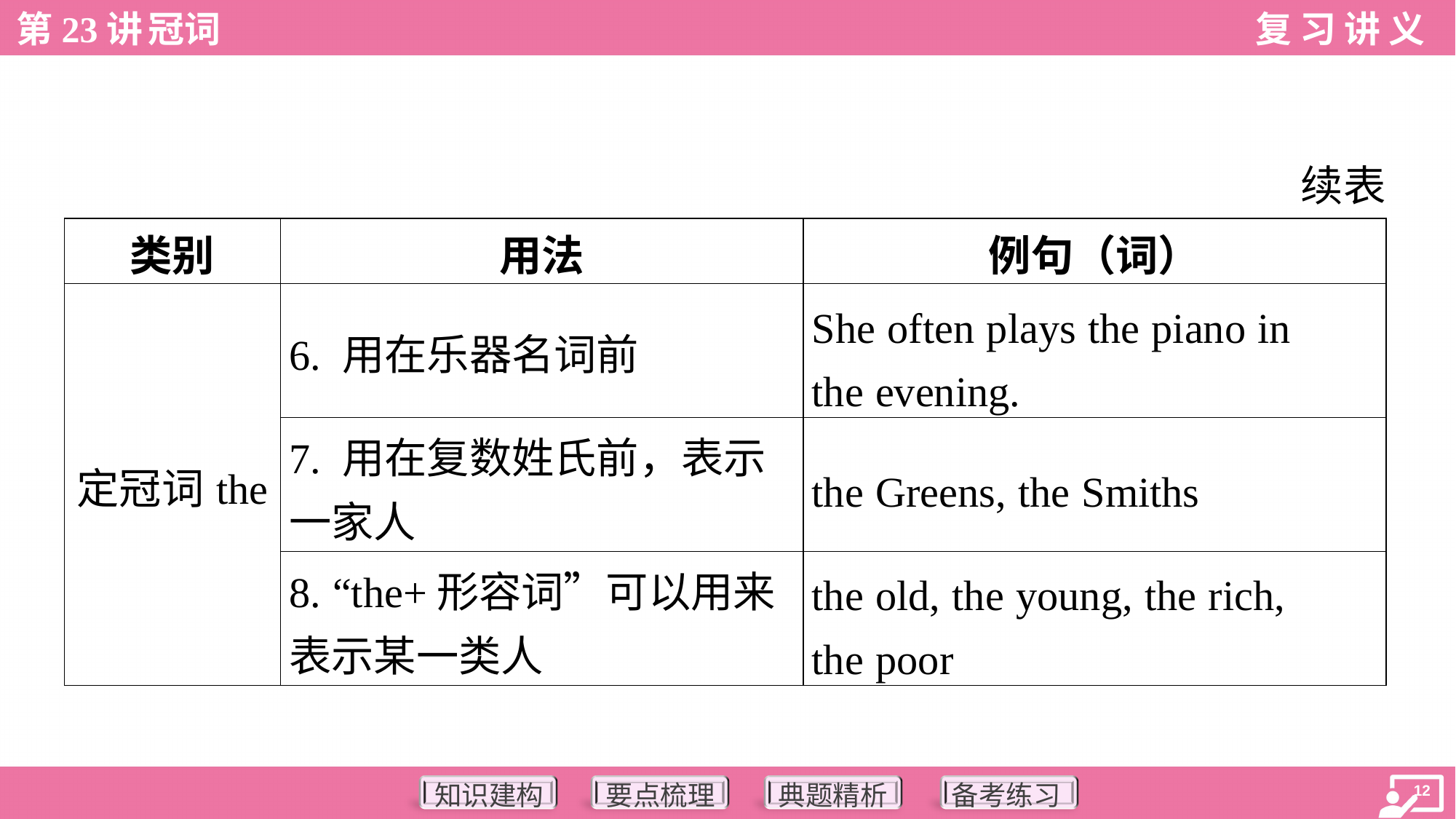

续表
| 类别 | 用法 | 例句（词） |
| --- | --- | --- |
| 定冠词the | 6. 用在乐器名词前 | She often plays the piano in the evening. |
|  | 7. 用在复数姓氏前，表示 一家人 | the Greens, the Smiths |
|  | 8. “the+形容词”可以用来 表示某一类人 | the old, the young, the rich, the poor |